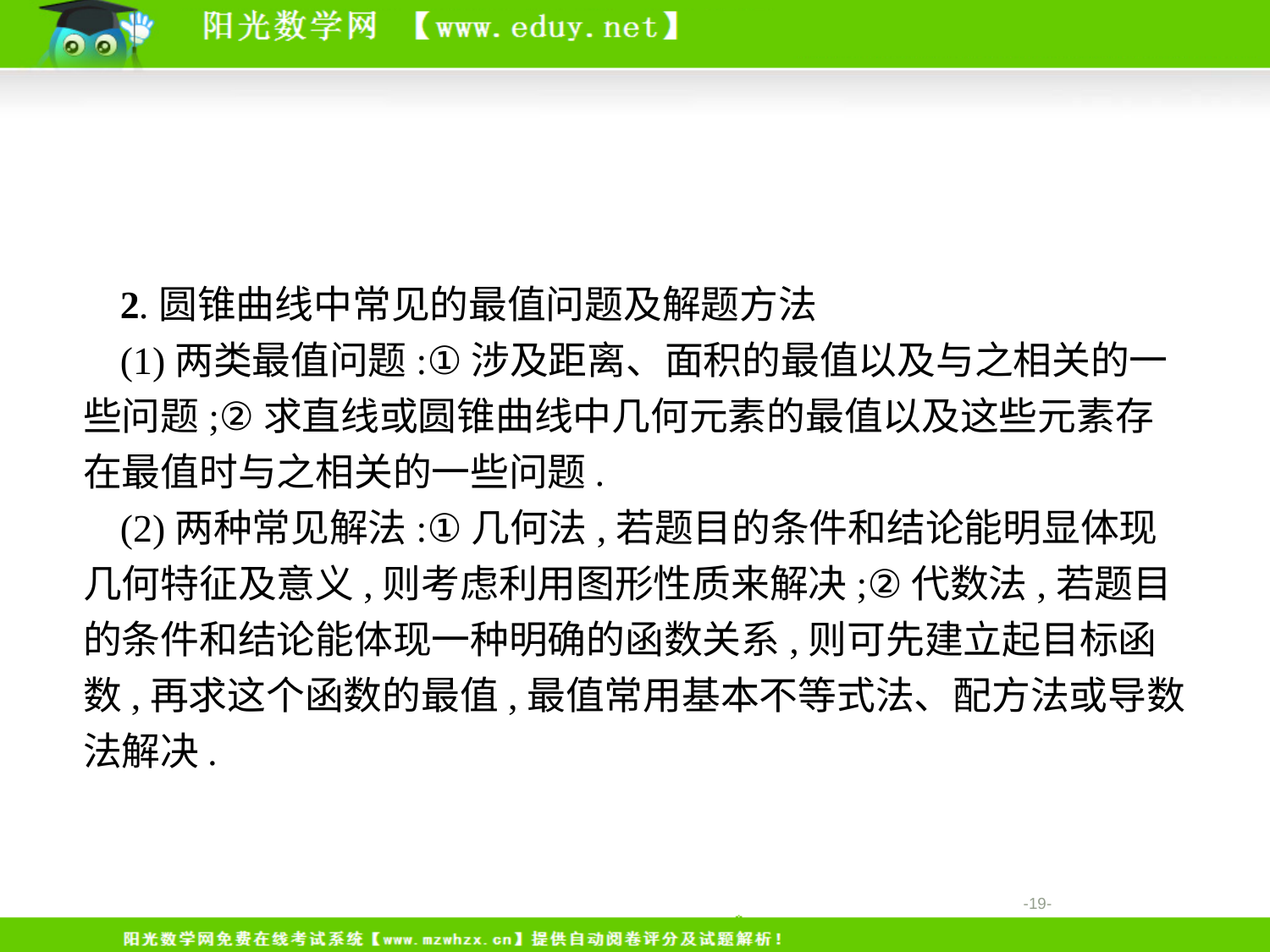

2.圆锥曲线中常见的最值问题及解题方法
(1)两类最值问题:①涉及距离、面积的最值以及与之相关的一些问题;②求直线或圆锥曲线中几何元素的最值以及这些元素存在最值时与之相关的一些问题.
(2)两种常见解法:①几何法,若题目的条件和结论能明显体现几何特征及意义,则考虑利用图形性质来解决;②代数法,若题目的条件和结论能体现一种明确的函数关系,则可先建立起目标函数,再求这个函数的最值,最值常用基本不等式法、配方法或导数法解决.
-19-